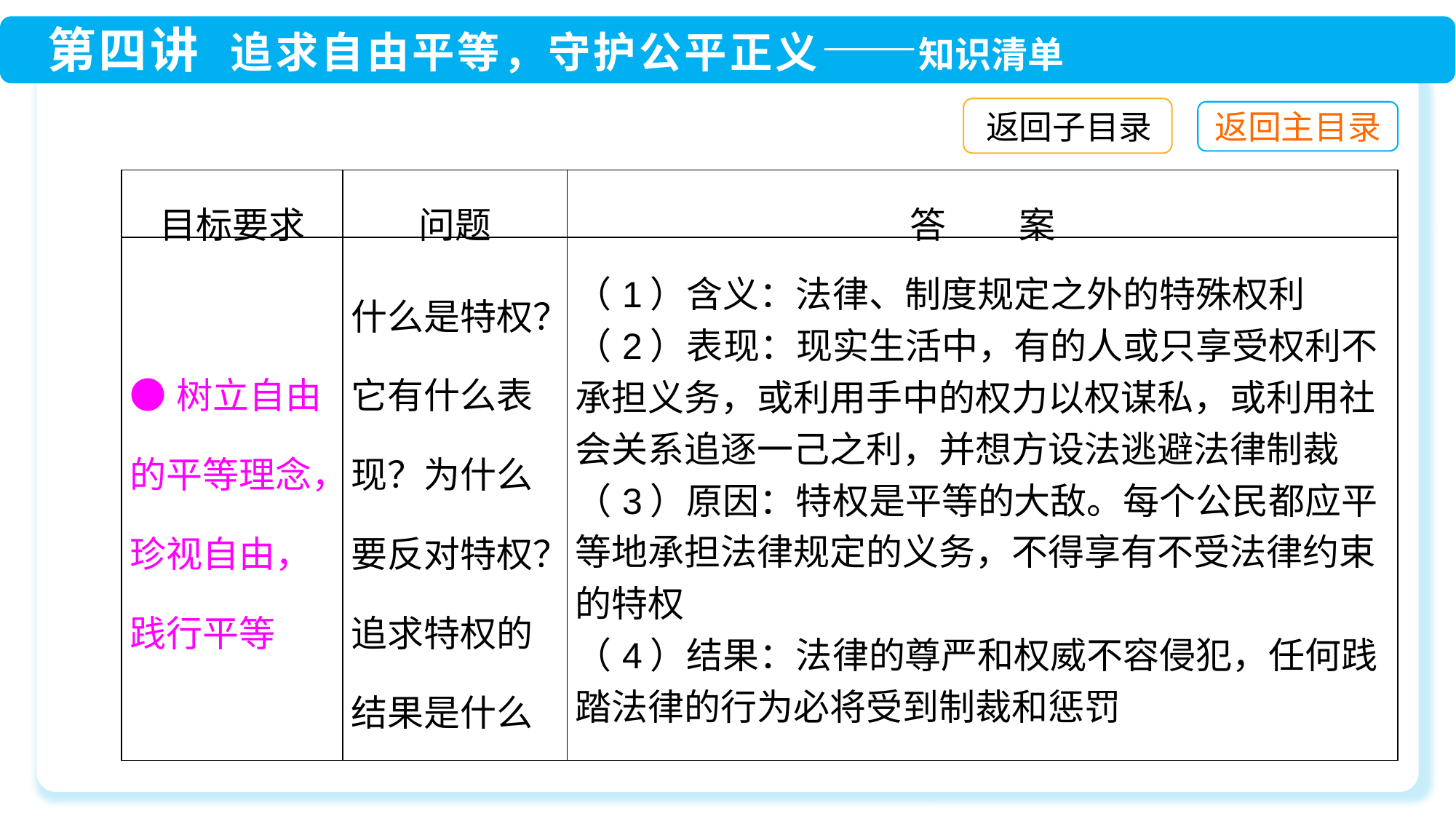

返回子目录
| 目标要求 | 问题 | 答　　案 |
| --- | --- | --- |
| ●树立自由的平等理念，珍视自由，践行平等 | 什么是特权？它有什么表现？为什么要反对特权？追求特权的结果是什么 | （1）含义：法律、制度规定之外的特殊权利 （2）表现：现实生活中，有的人或只享受权利不承担义务，或利用手中的权力以权谋私，或利用社会关系追逐一己之利，并想方设法逃避法律制裁 （3）原因：特权是平等的大敌。每个公民都应平等地承担法律规定的义务，不得享有不受法律约束的特权 （4）结果：法律的尊严和权威不容侵犯，任何践踏法律的行为必将受到制裁和惩罚 |